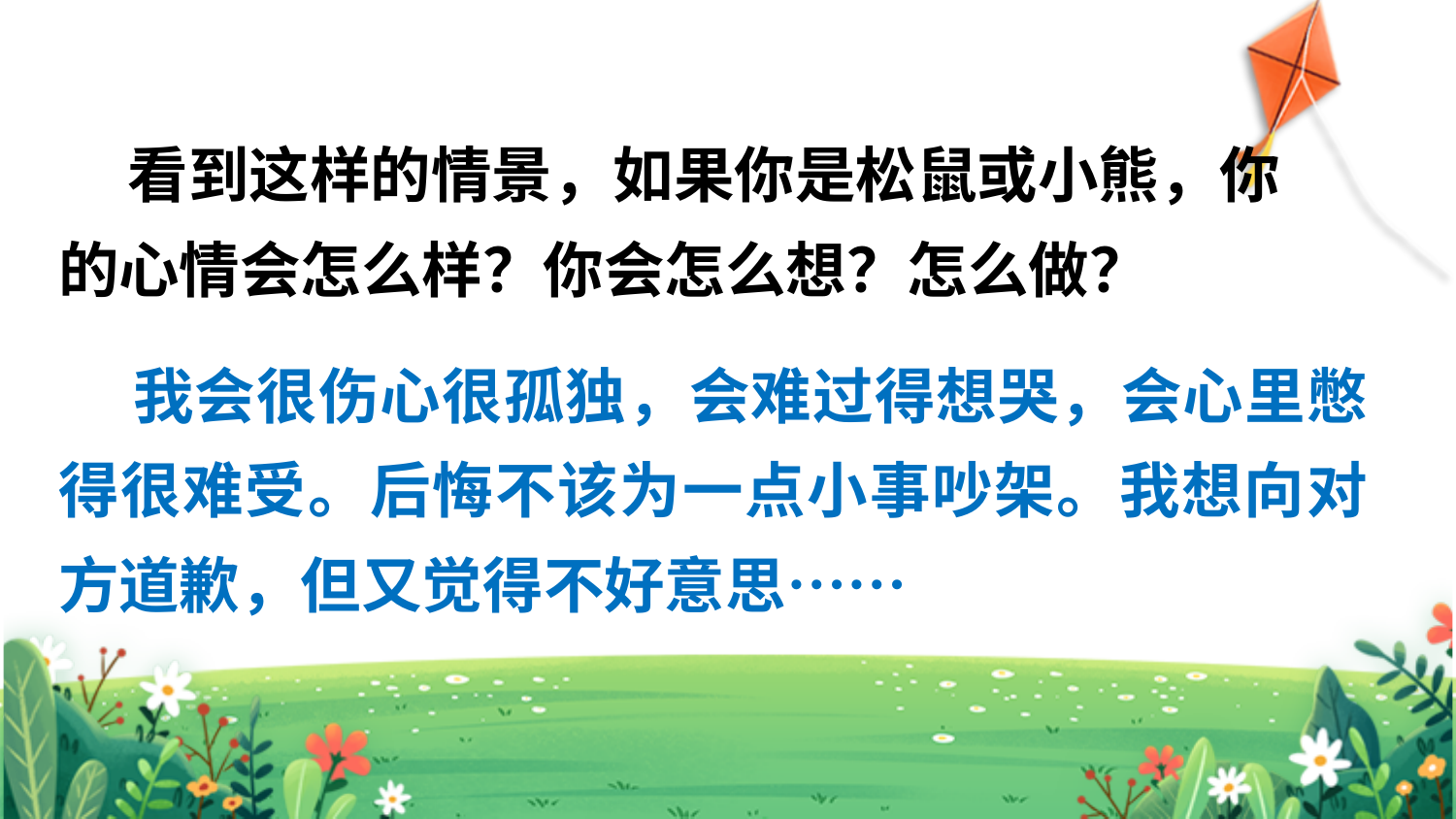

看到这样的情景，如果你是松鼠或小熊，你的心情会怎么样？你会怎么想？怎么做？
    我会很伤心很孤独，会难过得想哭，会心里憋得很难受。后悔不该为一点小事吵架。我想向对方道歉，但又觉得不好意思……